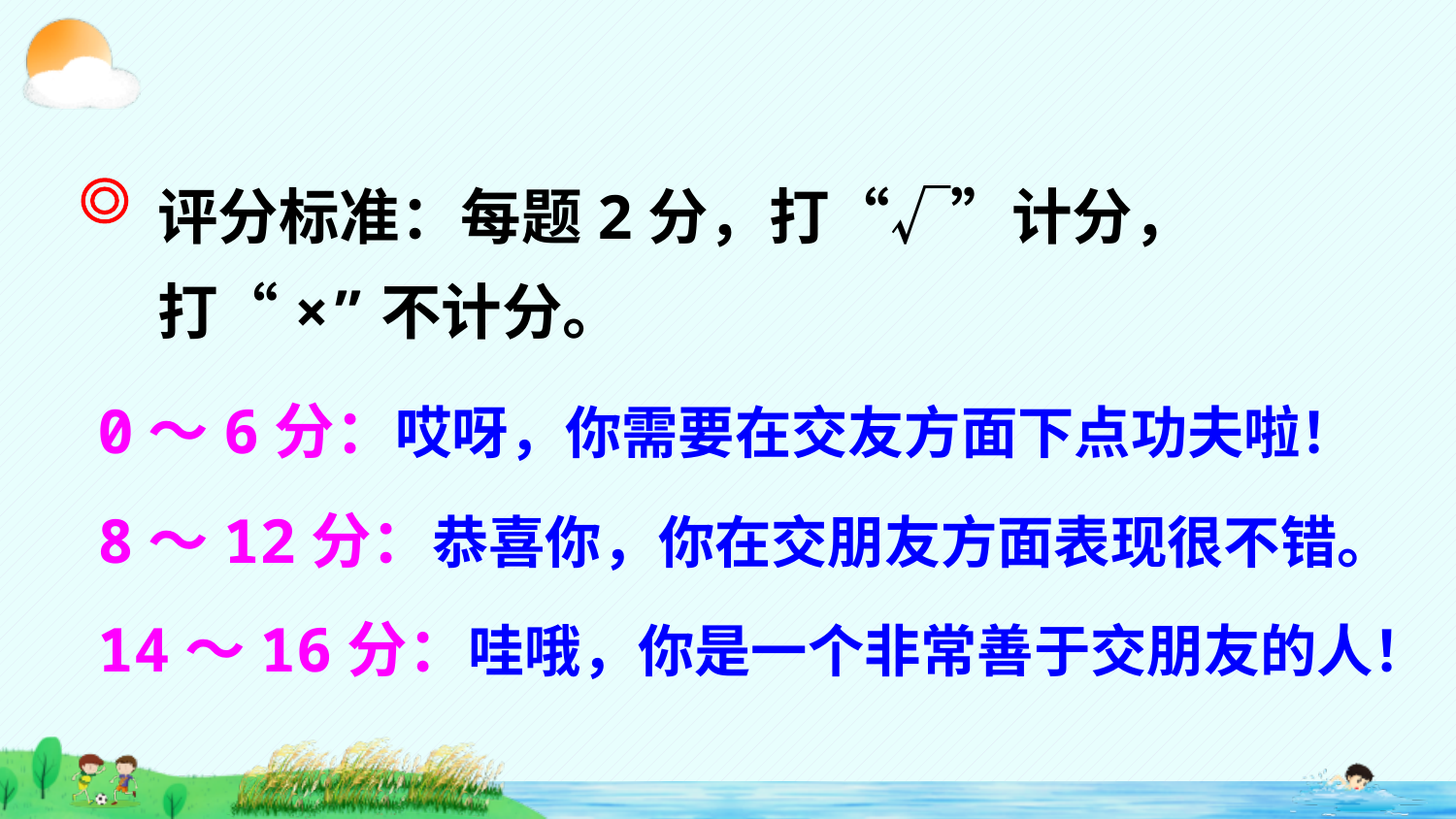

评分标准：每题2分，打“√”计分，打“×”不计分。

0～6分：哎呀，你需要在交友方面下点功夫啦！
8～12分：恭喜你，你在交朋友方面表现很不错。
14～16分：哇哦，你是一个非常善于交朋友的人！